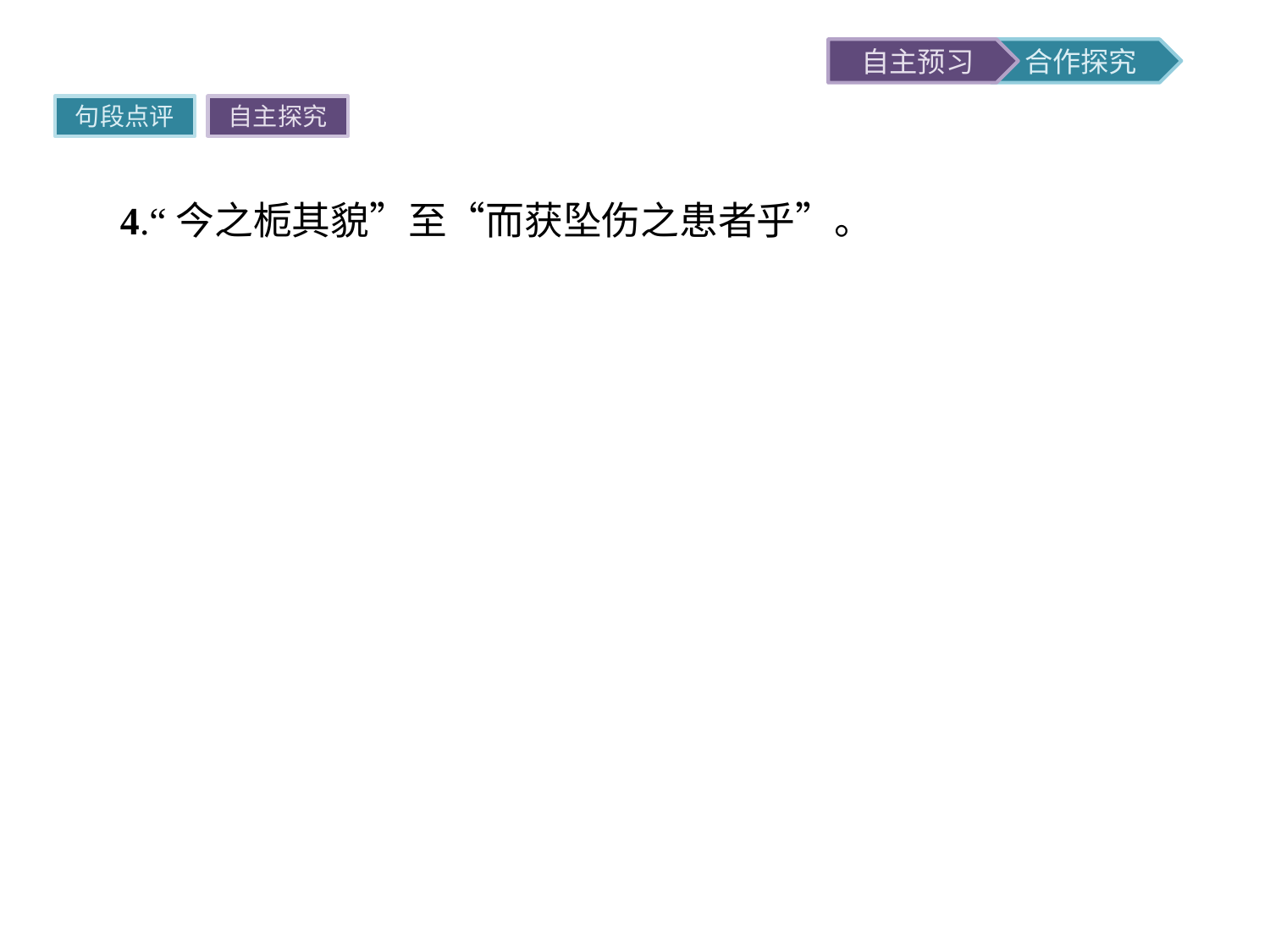

句段点评
自主探究
4.“今之栀其貌”至“而获坠伤之患者乎”。
点评由鞭贾者的事例,作者进行了政治联想,把对鞭子质地的描绘与朝中官员的个人能力紧密联系起来,“栀其貌,蜡其言,以求贾技于朝”,这种欺骗手段非不“良多”啊!鞭子“其内空空然”,正如朝廷中腹中空空的官员,只空有其职,却无才能,仍居庙堂之上,正所谓“理若粪壤”,真是又可悲又可气。朝廷中是力与能及的官多呢,还是力所不逮的官多呢?从处理事务的能力要求来说,老百姓有句话:“官当得越大越容易。”没有能力,一味地追求高官,最后势必有“鞭折人伤”的后果,此段内容和前段内容形成了一种强烈的隐喻关系,采用议论,作为全文内容的深化,深含了作者对良莠不分以坏当好的用人制度的嘲讽。